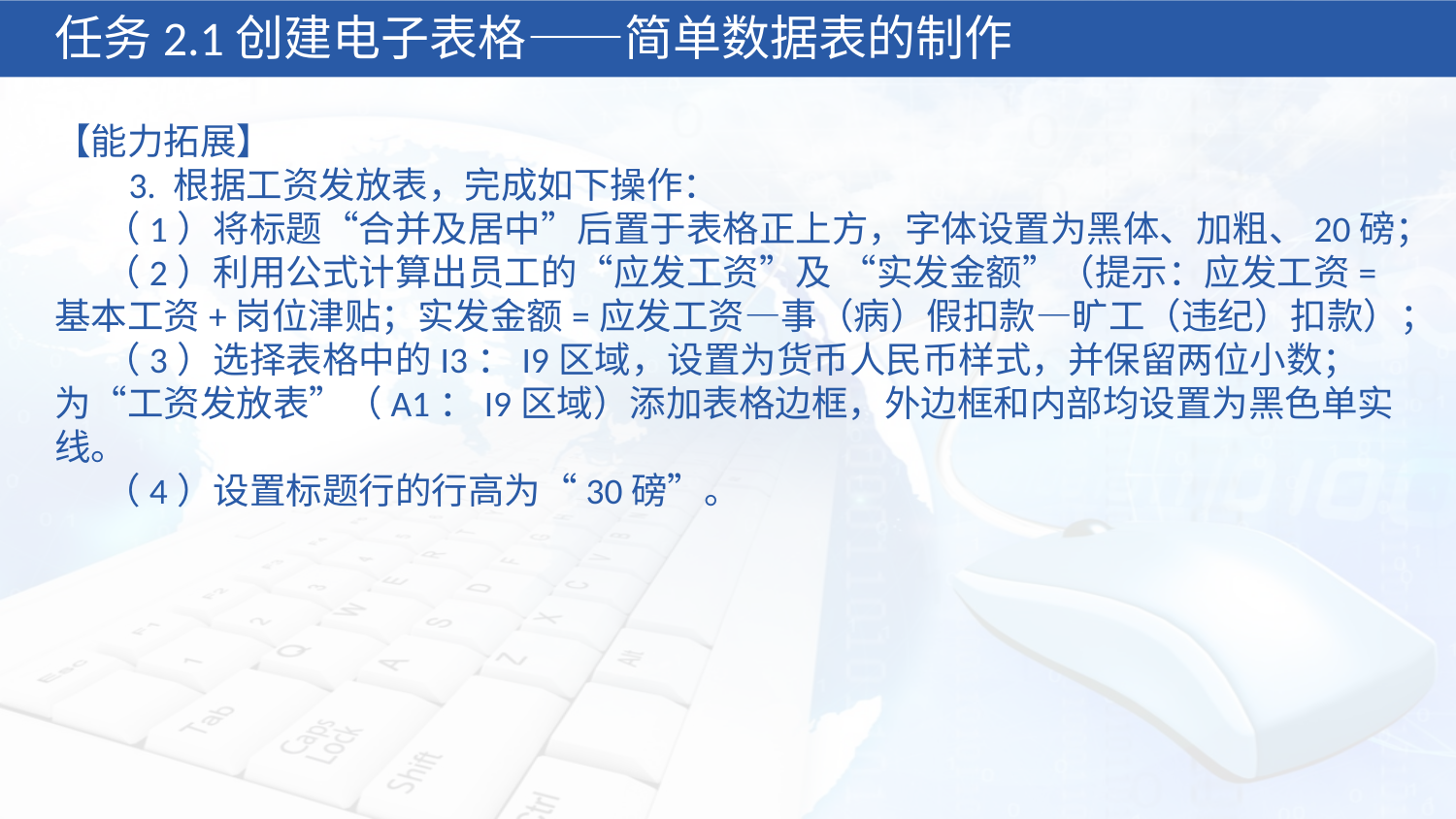

任务2.1创建电子表格——简单数据表的制作
【能力拓展】
         3. 根据工资发放表，完成如下操作：
     （1）将标题“合并及居中”后置于表格正上方，字体设置为黑体、加粗、20磅；
     （2）利用公式计算出员工的“应发工资”及 “实发金额”（提示：应发工资=基本工资+岗位津贴；实发金额=应发工资—事（病）假扣款—旷工（违纪）扣款）；
     （3）选择表格中的I3：I9区域，设置为货币人民币样式，并保留两位小数；
为“工资发放表”（A1：I9区域）添加表格边框，外边框和内部均设置为黑色单实线。
     （4）设置标题行的行高为“30磅”。